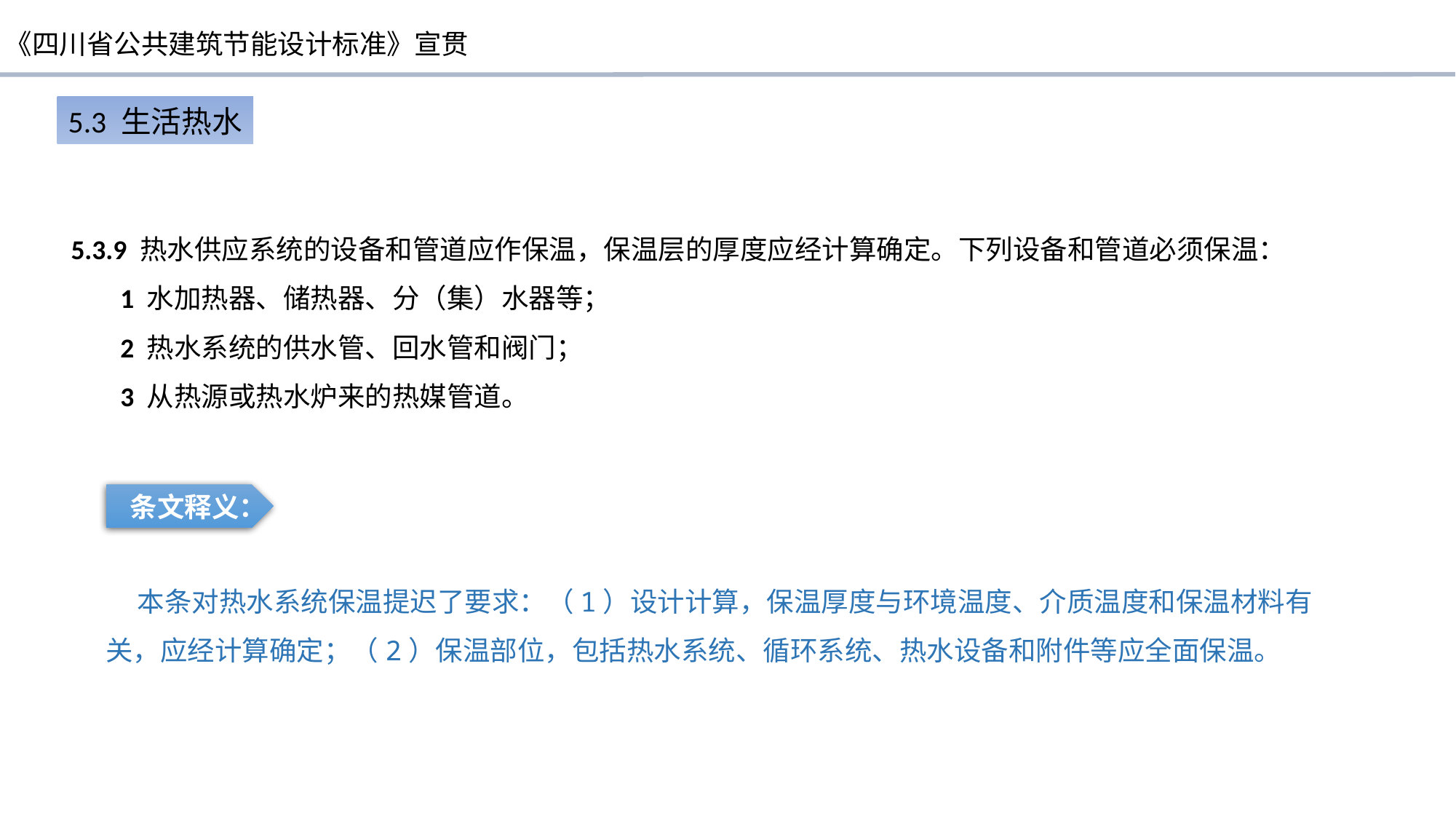

5.3 生活热水
5.3.9 热水供应系统的设备和管道应作保温，保温层的厚度应经计算确定。下列设备和管道必须保温：
        1 水加热器、储热器、分（集）水器等；
        2 热水系统的供水管、回水管和阀门；
        3 从热源或热水炉来的热媒管道。
条文释义：
    本条对热水系统保温提迟了要求：（1）设计计算，保温厚度与环境温度、介质温度和保温材料有关，应经计算确定；（2）保温部位，包括热水系统、循环系统、热水设备和附件等应全面保温。